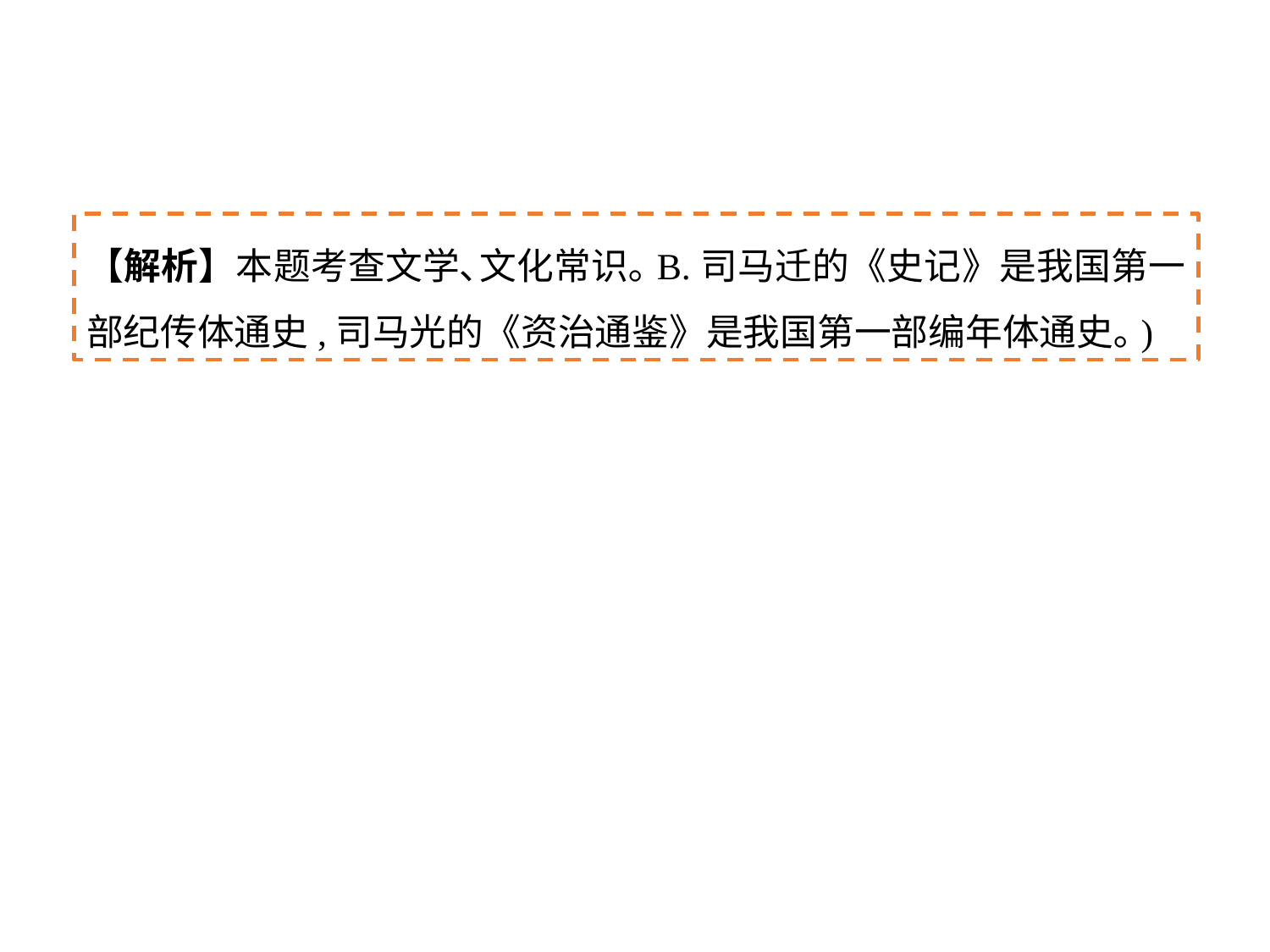

【解析】本题考查文学､文化常识｡B.司马迁的《史记》是我国第一部纪传体通史,司马光的《资治通鉴》是我国第一部编年体通史｡)